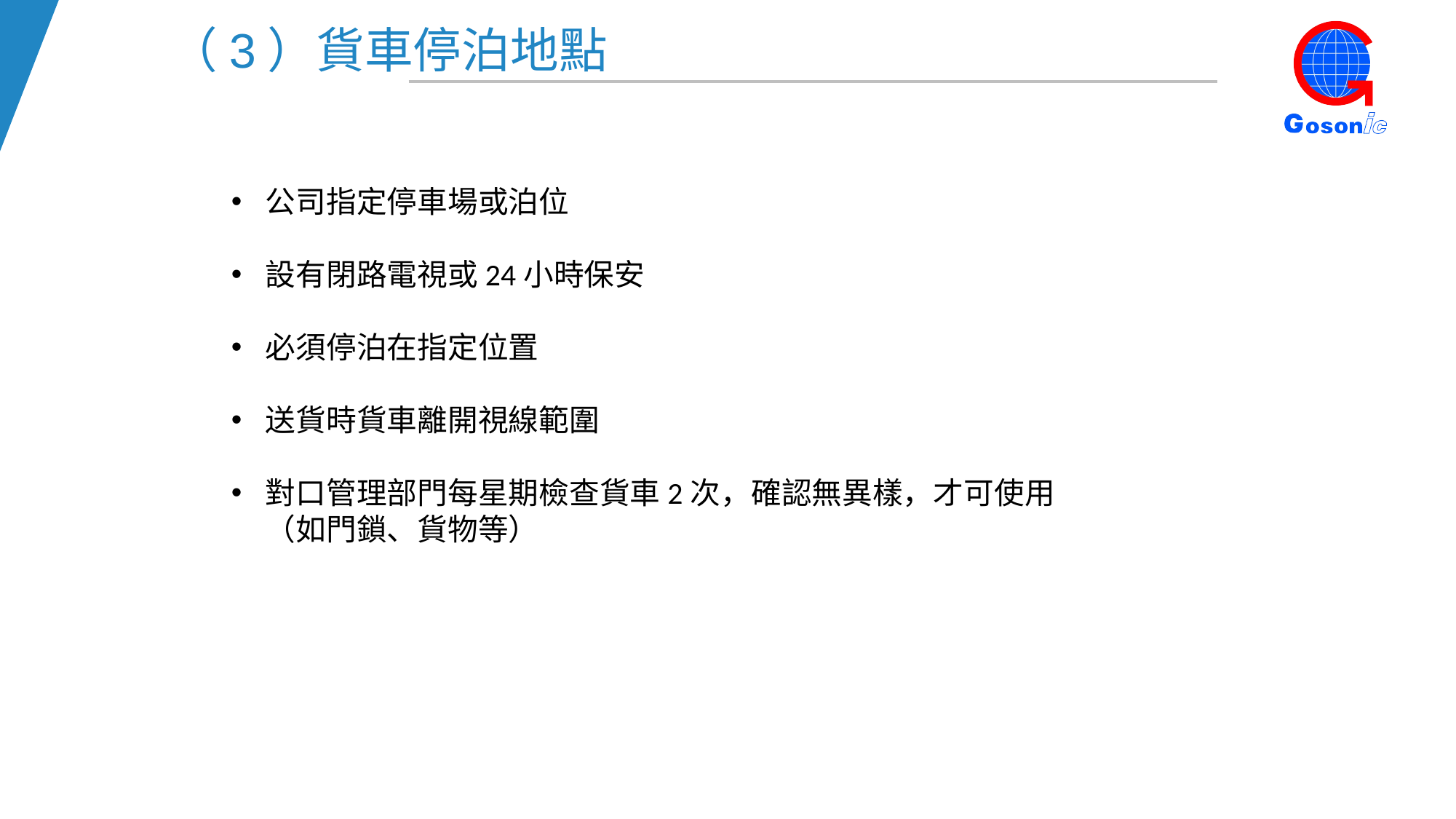

（3）貨車停泊地點
公司指定停車場或泊位

設有閉路電視或24小時保安

必須停泊在指定位置

送貨時貨車離開視線範圍

對口管理部門每星期檢查貨車2次，確認無異樣，才可使用（如門鎖、貨物等）